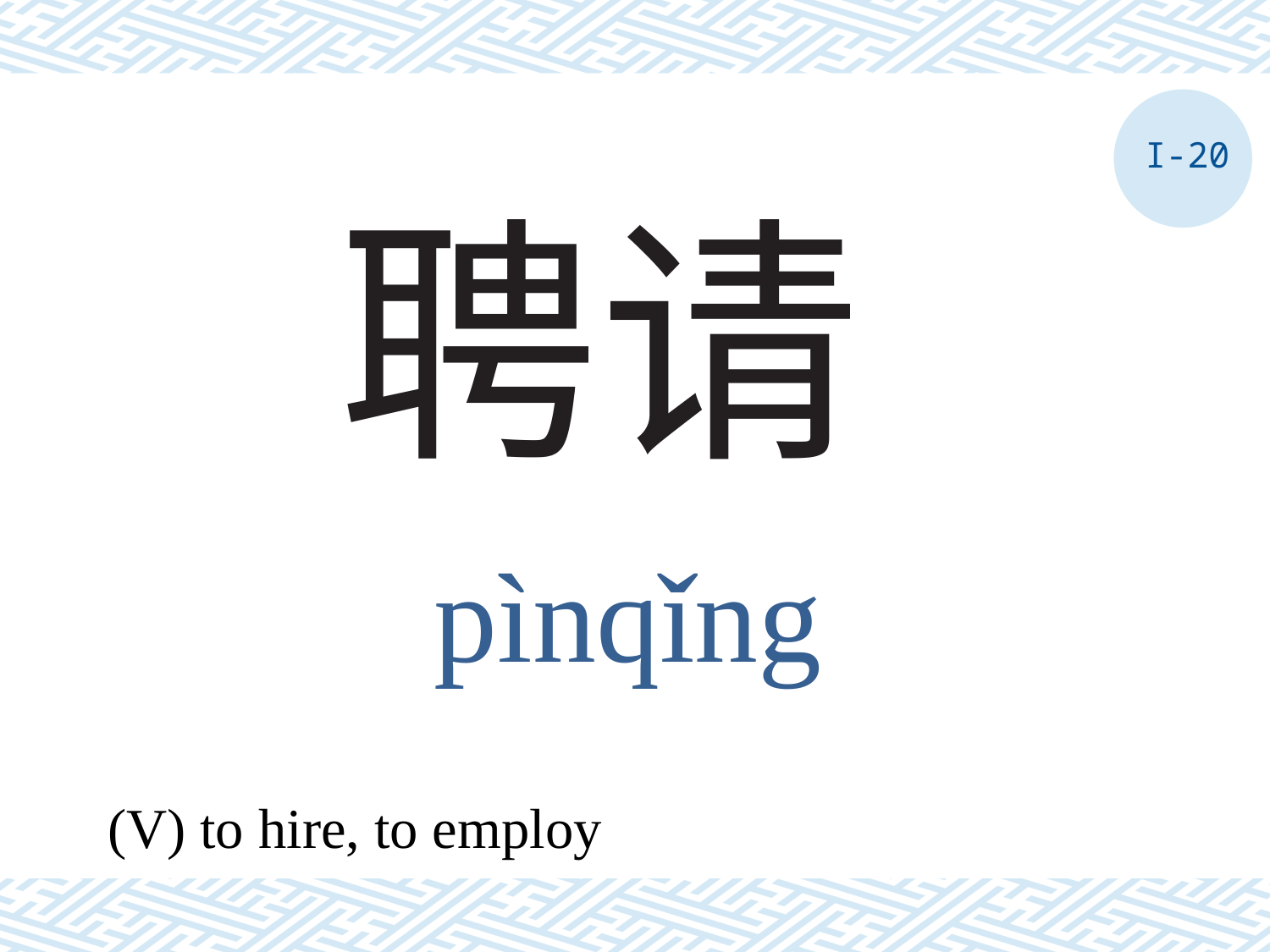

I-20

# 聘请
pìnqǐng
(V) to hire, to employ